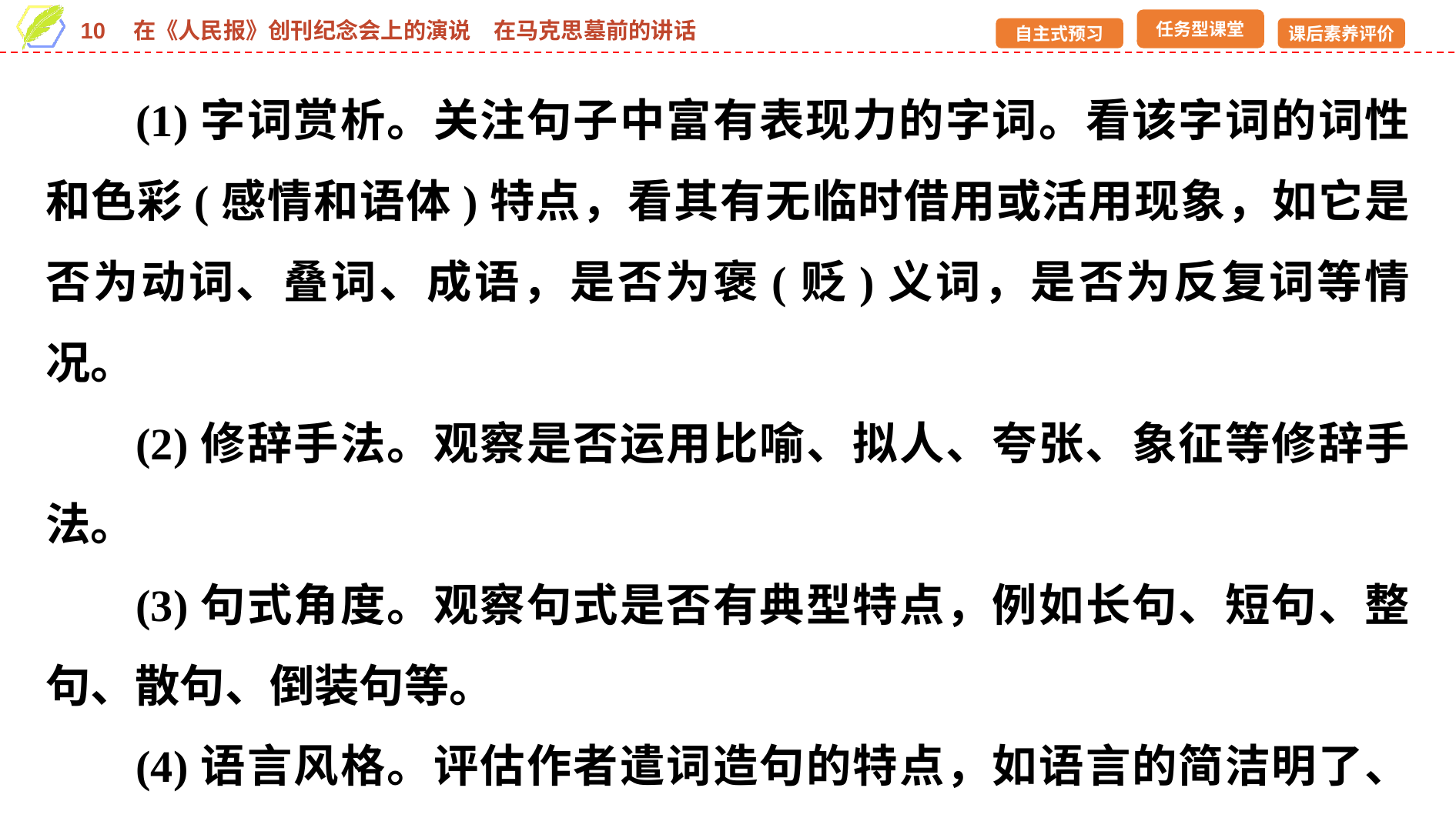

(1)字词赏析。关注句子中富有表现力的字词。看该字词的词性和色彩(感情和语体)特点，看其有无临时借用或活用现象，如它是否为动词、叠词、成语，是否为褒(贬)义词，是否为反复词等情况。
(2)修辞手法。观察是否运用比喻、拟人、夸张、象征等修辞手法。
(3)句式角度。观察句式是否有典型特点，例如长句、短句、整句、散句、倒装句等。
(4)语言风格。评估作者遣词造句的特点，如语言的简洁明了、华丽繁复、幽默诙谐等。